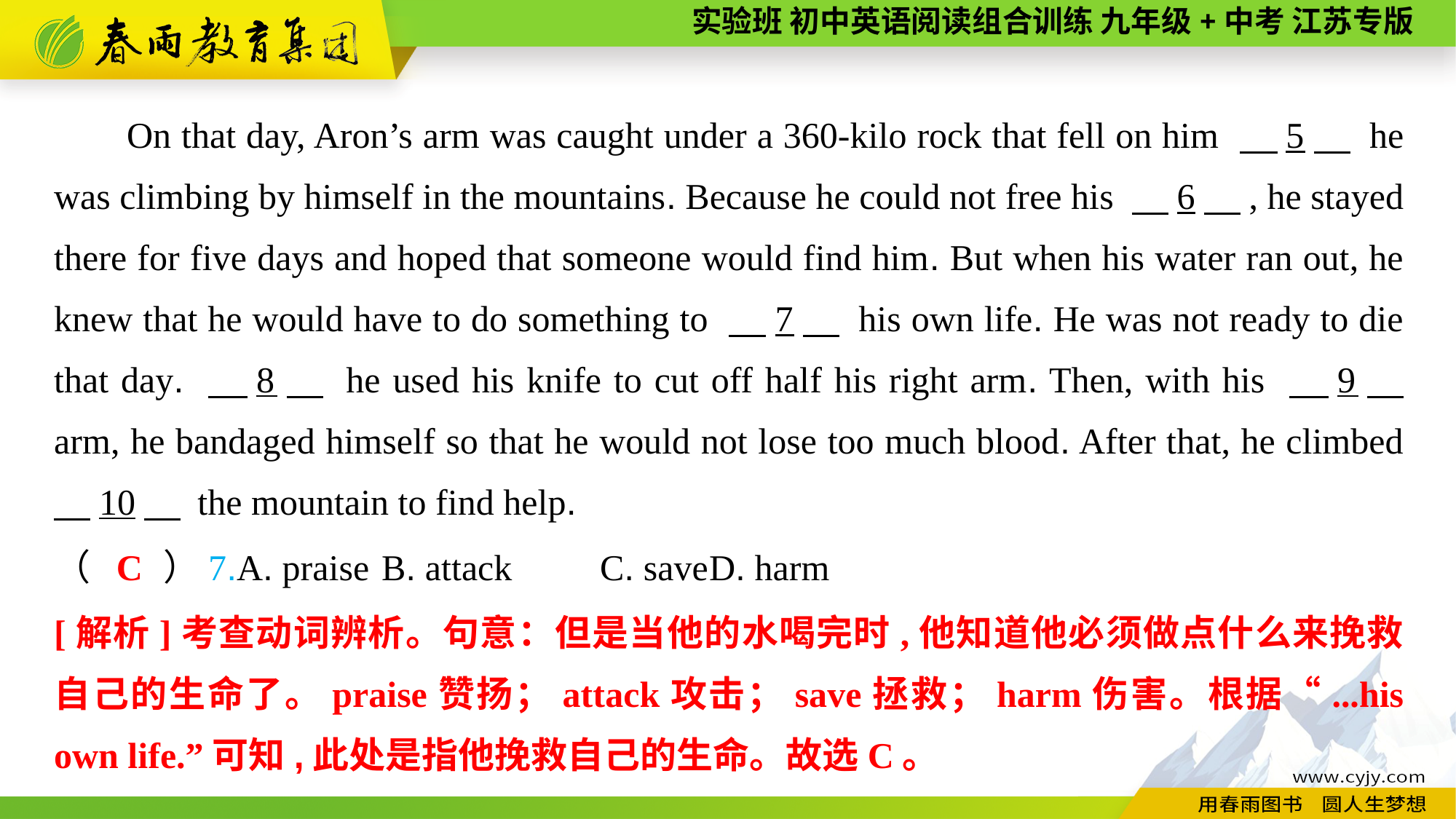

On that day, Aron’s arm was caught under a 360-kilo rock that fell on him 　5　 he was climbing by himself in the mountains. Because he could not free his 　6　, he stayed there for five days and hoped that someone would find him. But when his water ran out, he knew that he would have to do something to 　7　 his own life. He was not ready to die that day. 　8　 he used his knife to cut off half his right arm. Then, with his 　9　 arm, he bandaged himself so that he would not lose too much blood. After that, he climbed 　10　 the mountain to find help.
（　　）7.A. praise	B. attack	C. save	D. harm
C
[解析]考查动词辨析。句意：但是当他的水喝完时,他知道他必须做点什么来挽救自己的生命了。praise赞扬；attack攻击；save拯救；harm伤害。根据“...his own life.”可知,此处是指他挽救自己的生命。故选C。